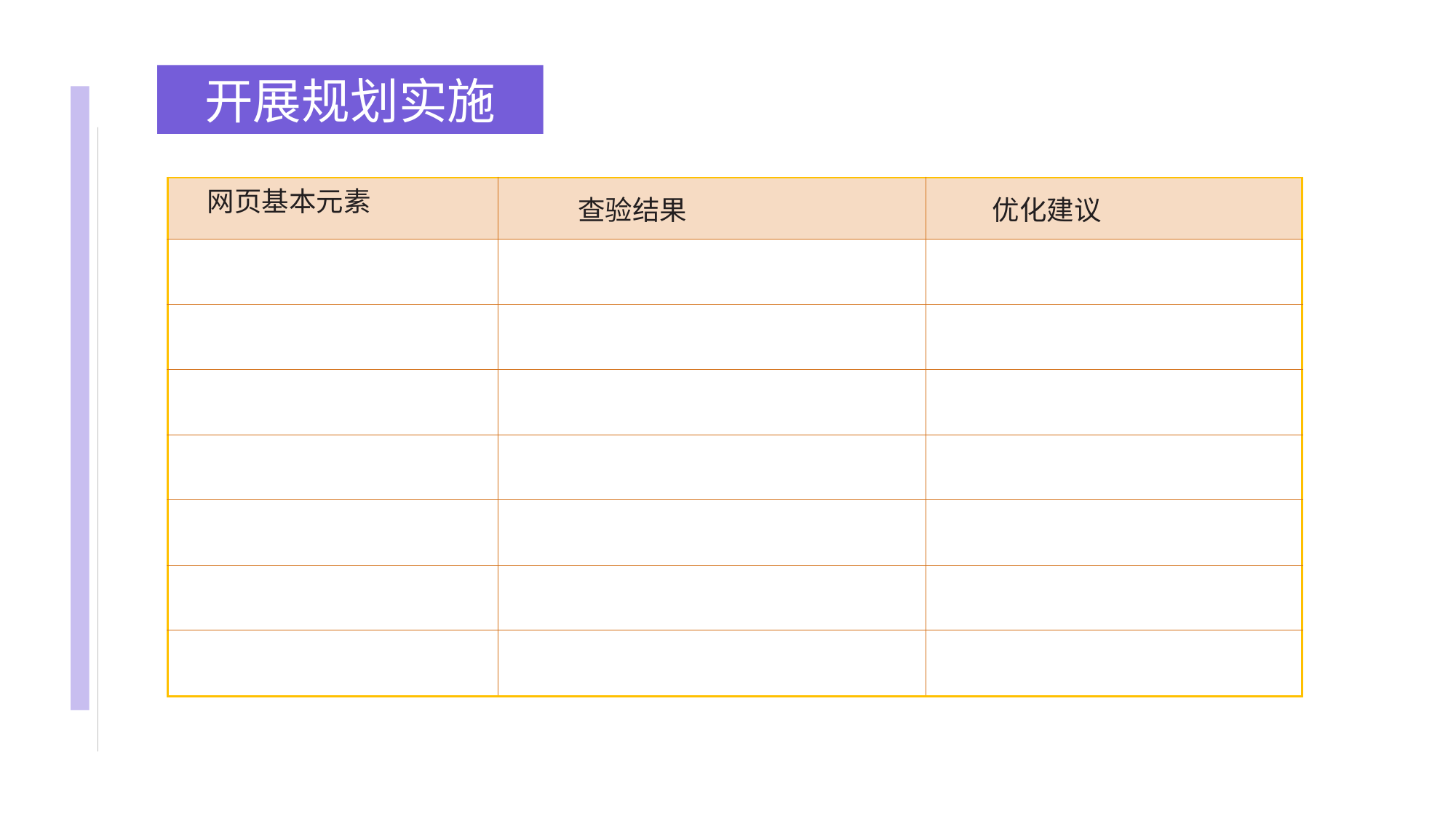

开展规划实施

| 网页基本元素 | 查验结果 | 优化建议 |
| --- | --- | --- |
|  |  |  |
|  |  |  |
|  |  |  |
|  |  |  |
|  |  |  |
|  |  |  |
|  |  |  |